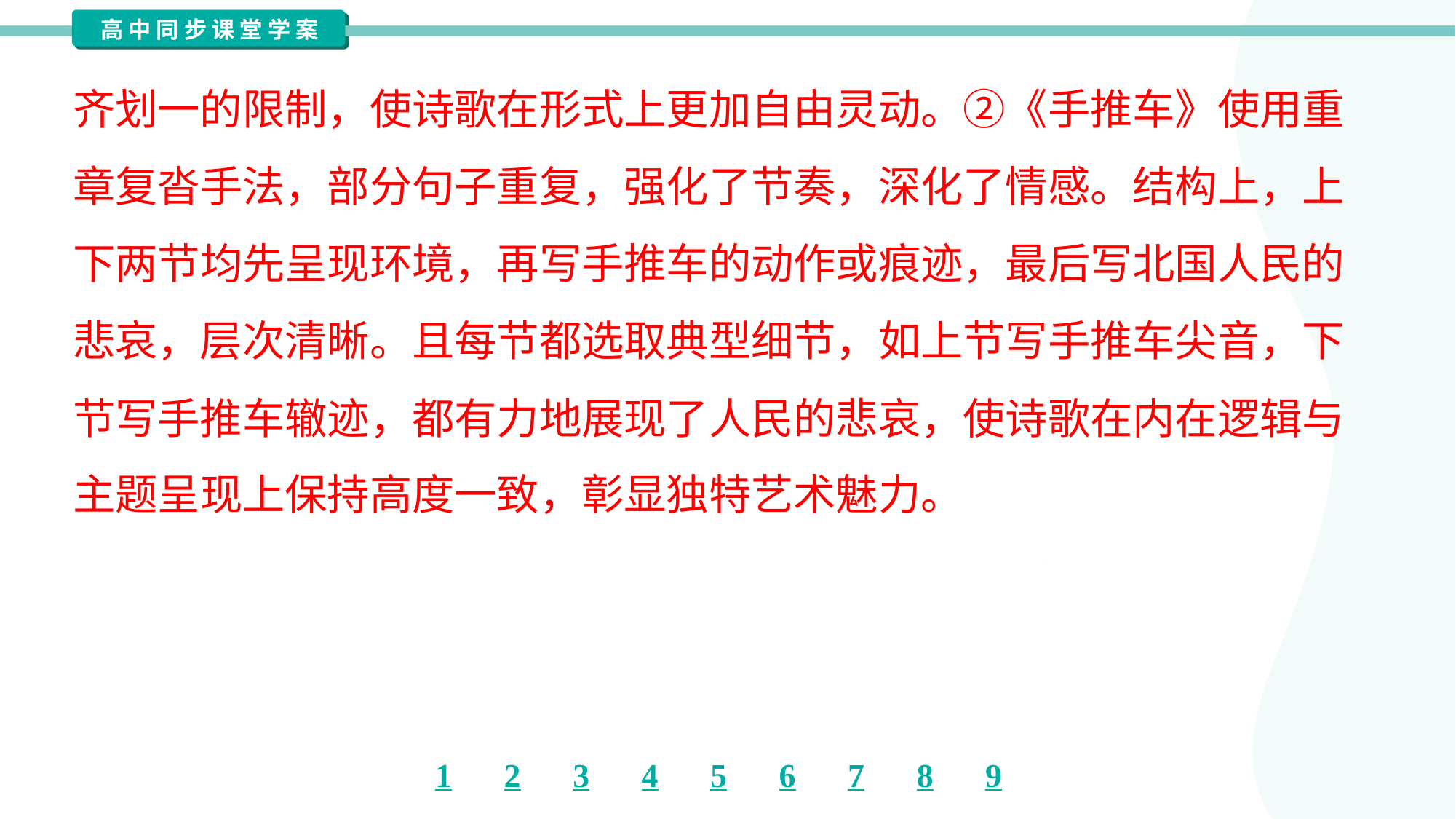

齐划一的限制，使诗歌在形式上更加自由灵动。②《手推车》使用重
章复沓手法，部分句子重复，强化了节奏，深化了情感。结构上，上
下两节均先呈现环境，再写手推车的动作或痕迹，最后写北国人民的
悲哀，层次清晰。且每节都选取典型细节，如上节写手推车尖音，下
节写手推车辙迹，都有力地展现了人民的悲哀，使诗歌在内在逻辑与
主题呈现上保持高度一致，彰显独特艺术魅力。